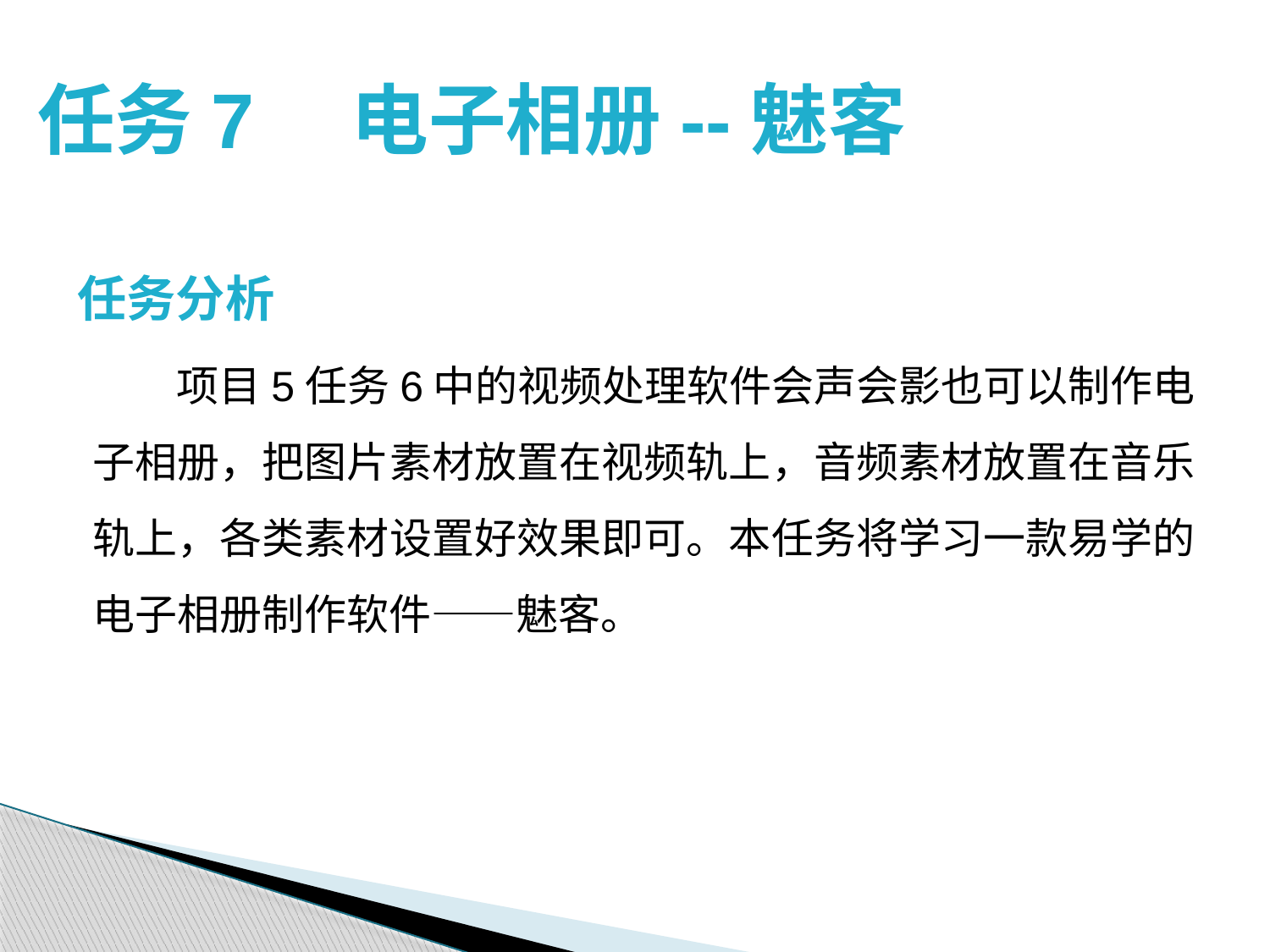

# 任务7　电子相册--魅客
任务分析
项目5任务6中的视频处理软件会声会影也可以制作电子相册，把图片素材放置在视频轨上，音频素材放置在音乐轨上，各类素材设置好效果即可。本任务将学习一款易学的电子相册制作软件——魅客。